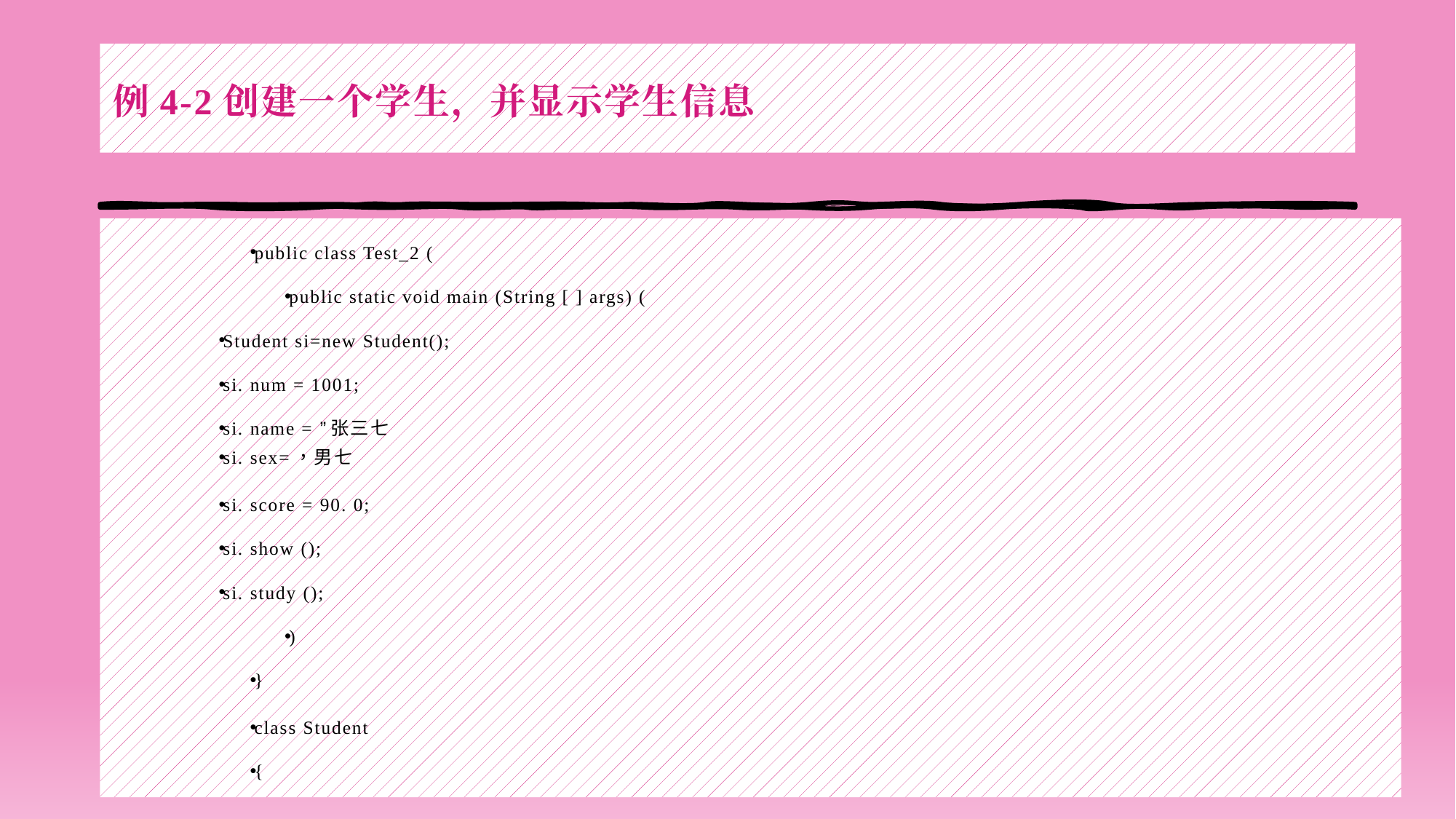

# 例4-2创建一个学生，并显示学生信息
public class Test_2 (
public static void main (String [ ] args) (
Student si=new Student();
si. num = 1001;
si. name = ”张三七
si. sex=，男七
si. score = 90. 0;
si. show ();
si. study ();
)
}
class Student
{